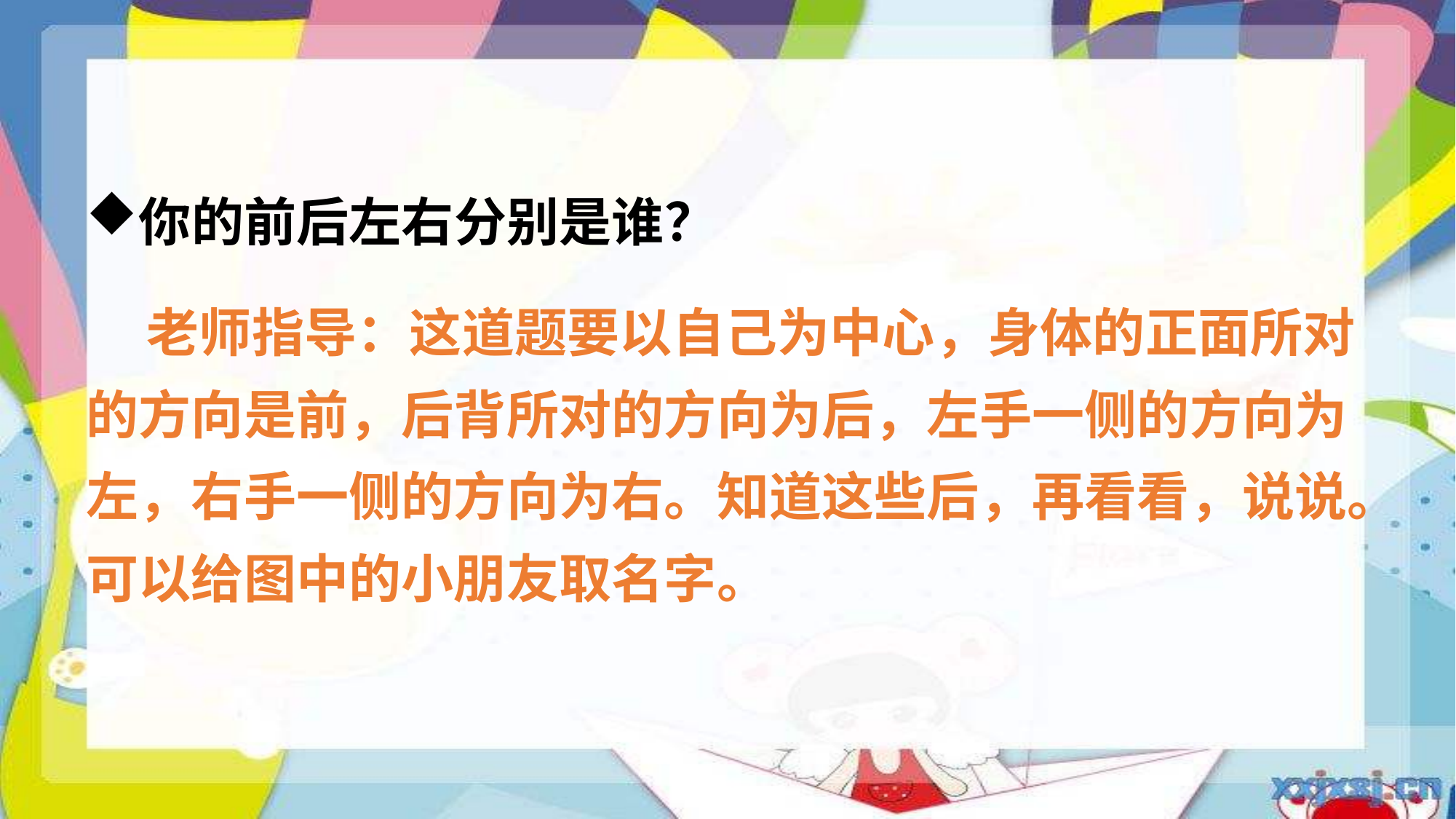

你的前后左右分别是谁？
    老师指导：这道题要以自己为中心，身体的正面所对的方向是前，后背所对的方向为后，左手一侧的方向为左，右手一侧的方向为右。知道这些后，再看看，说说。可以给图中的小朋友取名字。